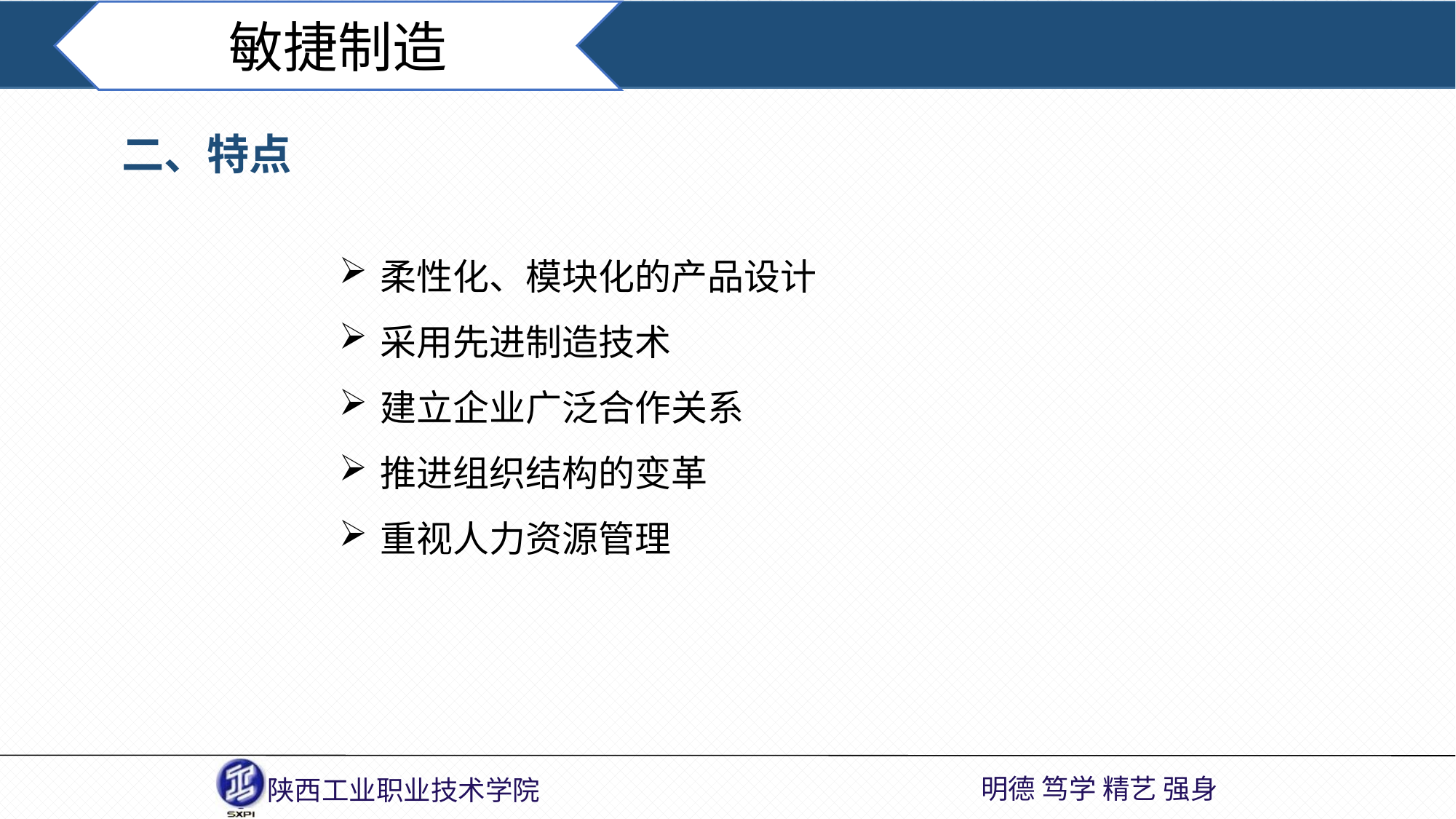

敏捷制造
二、特点
柔性化、模块化的产品设计
采用先进制造技术
建立企业广泛合作关系
推进组织结构的变革
重视人力资源管理